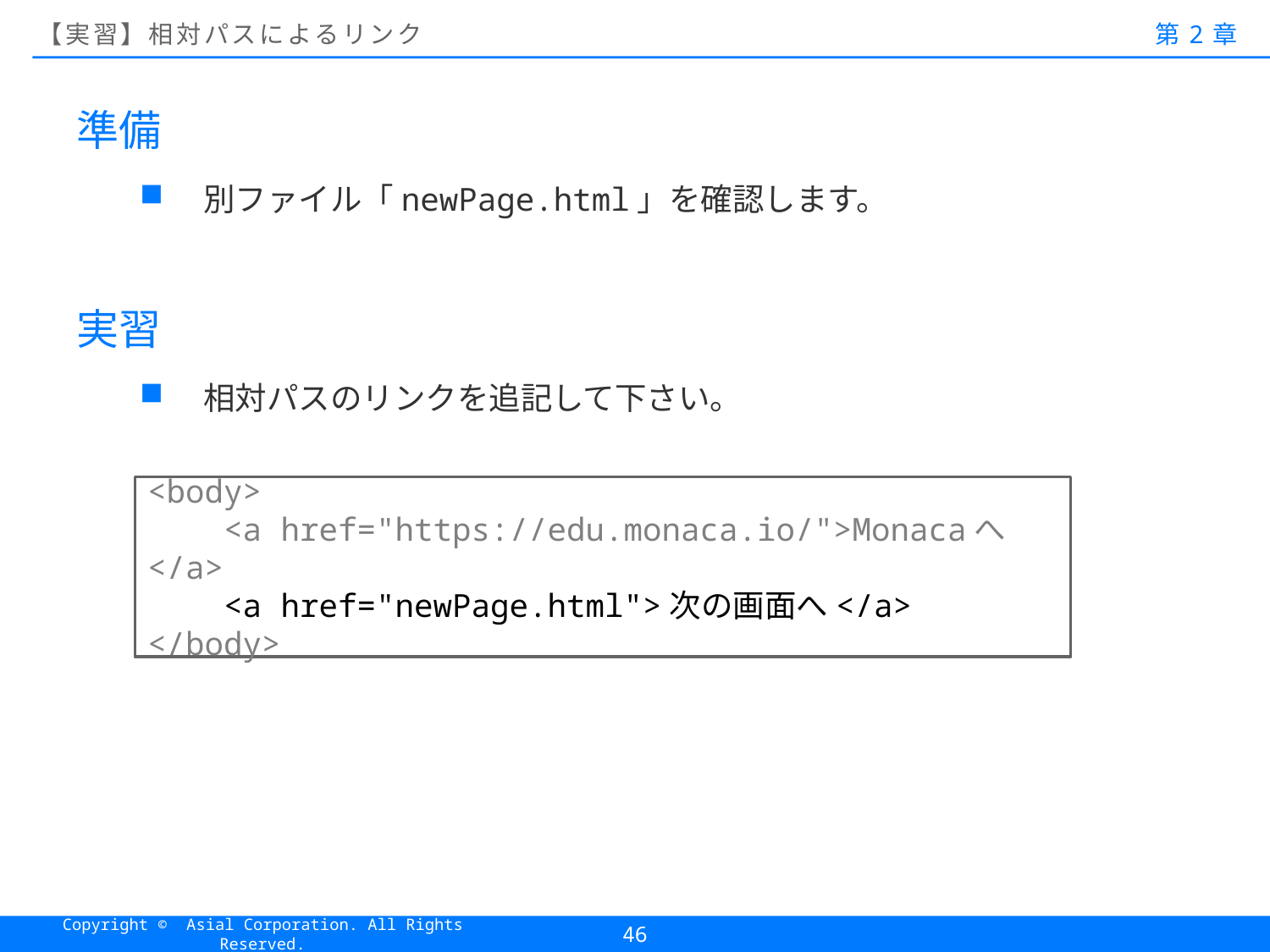

# 【実習】相対パスによるリンク
第2章
準備
別ファイル「newPage.html」を確認します。
実習
相対パスのリンクを追記して下さい。
<body>
    <a href="https://edu.monaca.io/">Monacaへ</a>
    <a href="newPage.html">次の画面へ</a>
</body>
46